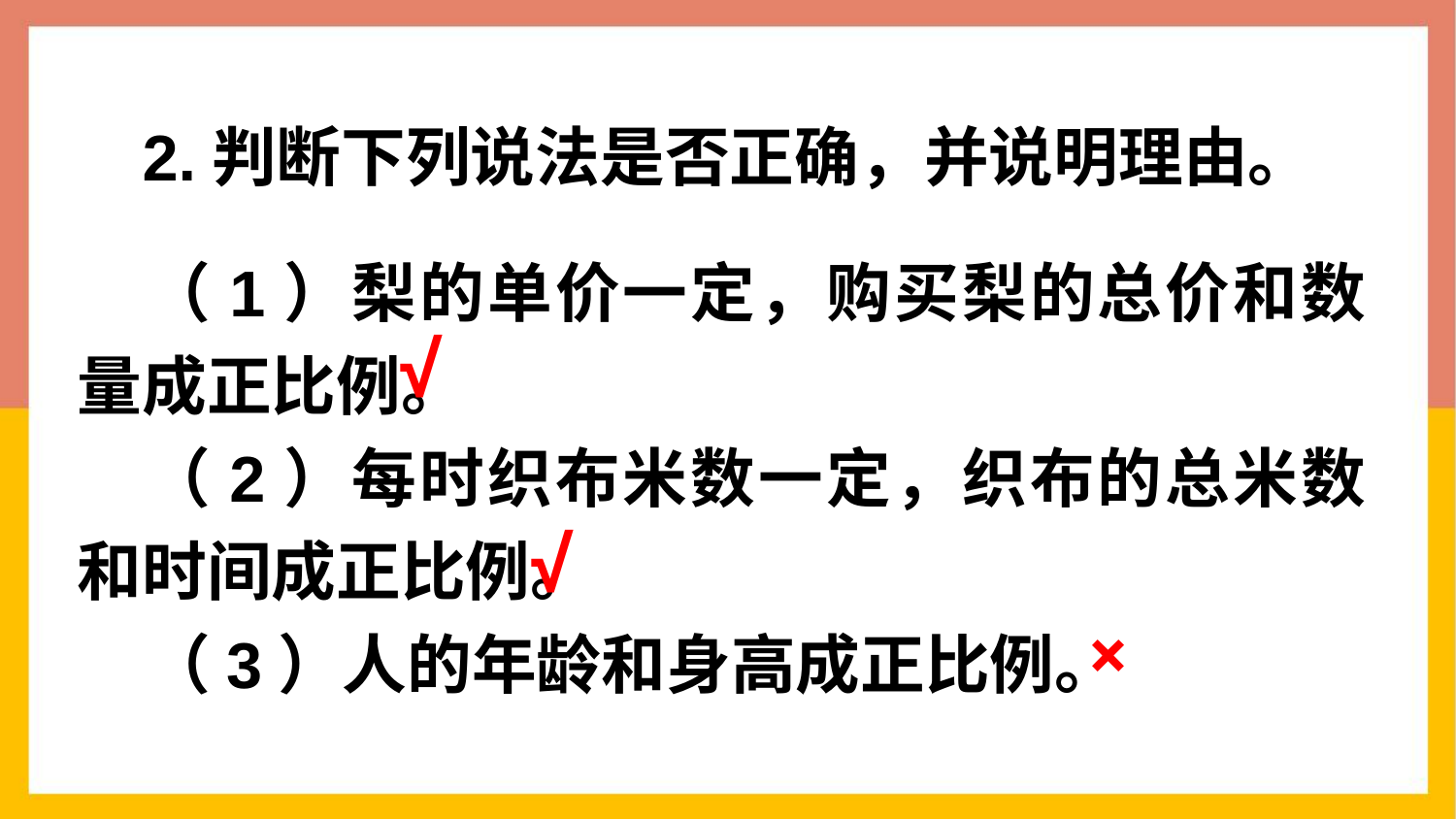

2.判断下列说法是否正确，并说明理由。
（1）梨的单价一定，购买梨的总价和数量成正比例。
（2）每时织布米数一定，织布的总米数和时间成正比例。
（3）人的年龄和身高成正比例。
√
√
×